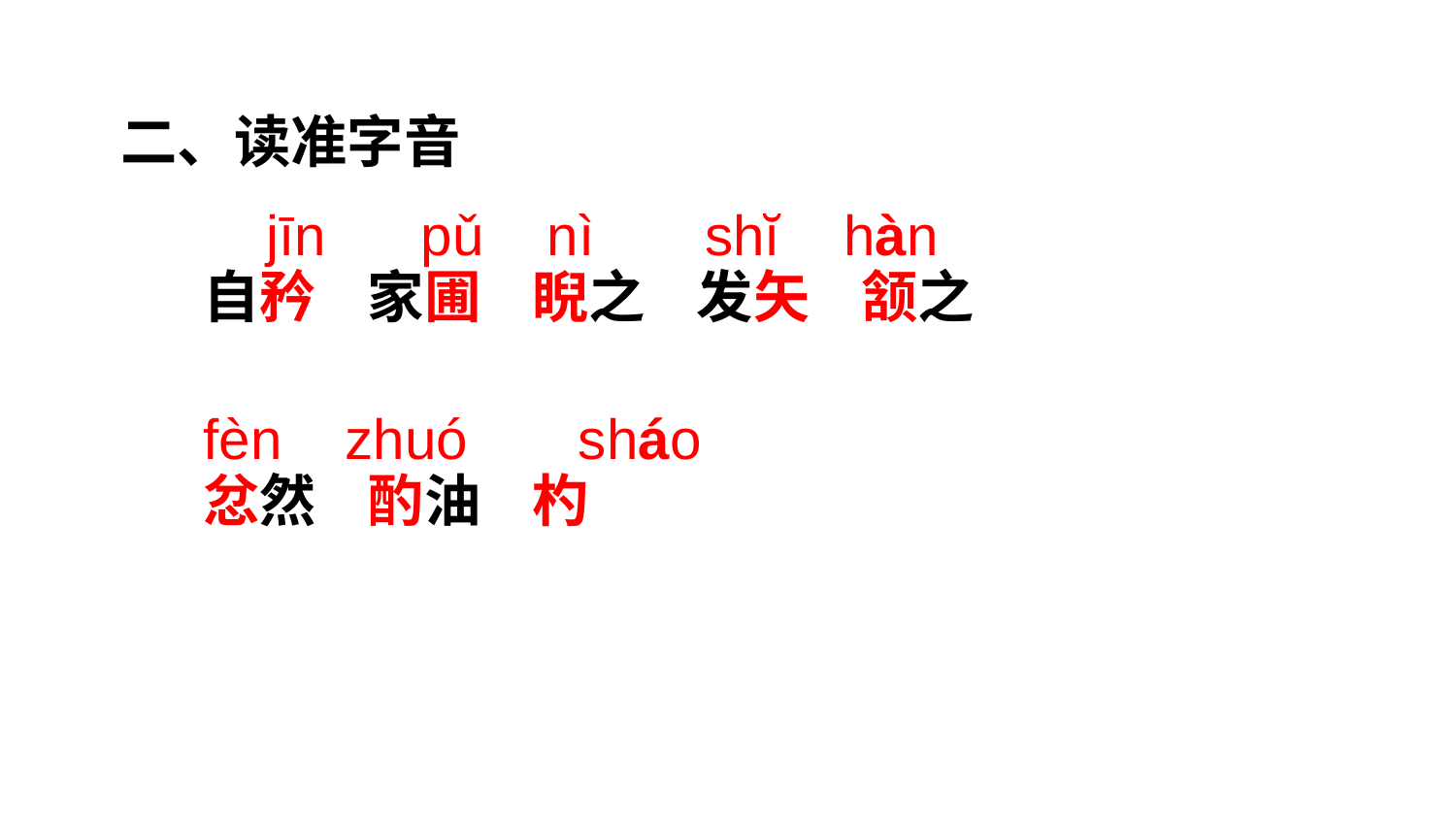

二、读准字音
    jīn      pǔ    nì       shĭ    hàn

fèn    zhuó       sháo
自矜    家圃    睨之    发矢    颔之

忿然    酌油    杓